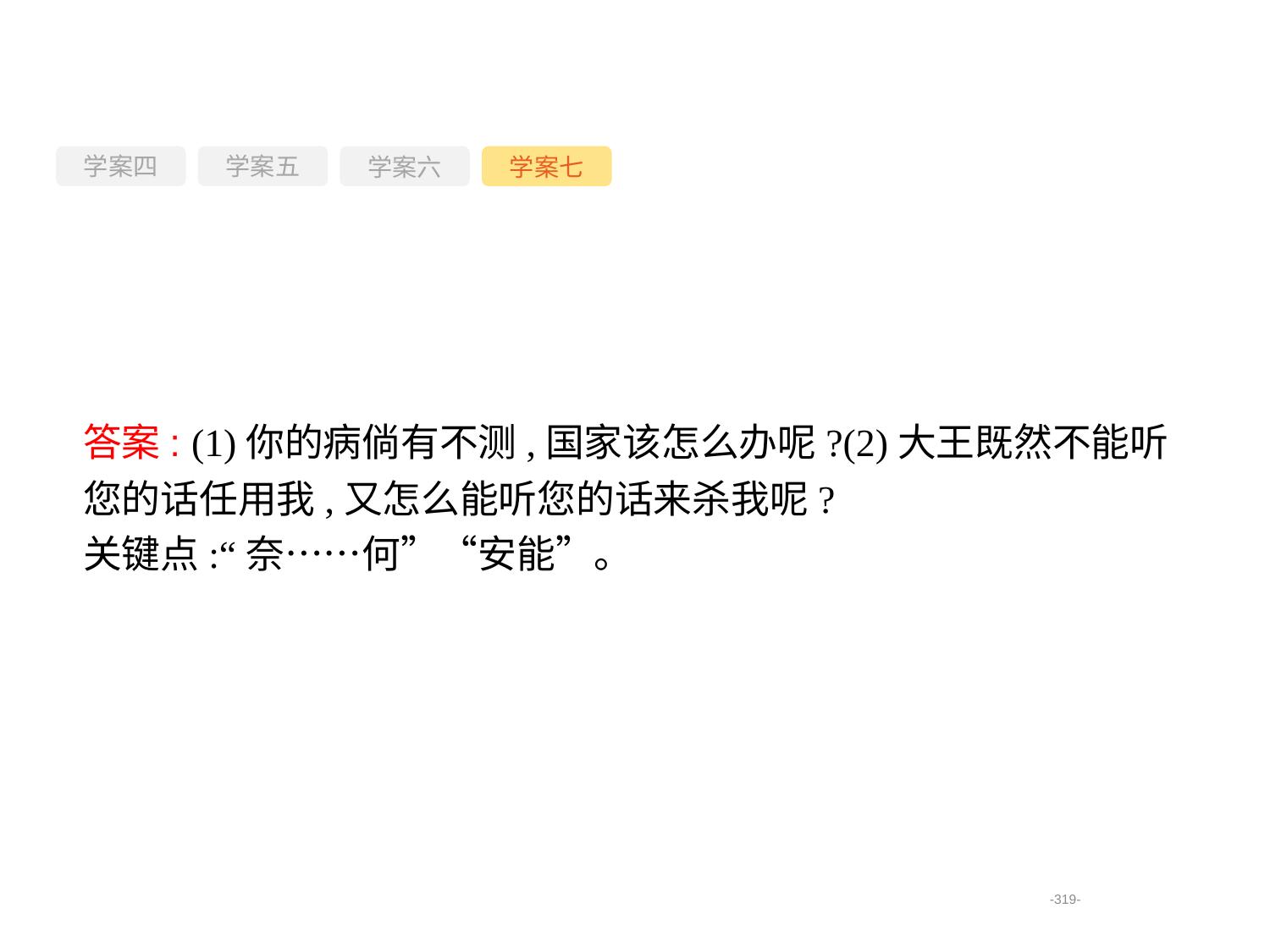

学案四
学案六
学案七
学案五
答案: (1)你的病倘有不测,国家该怎么办呢?(2)大王既然不能听您的话任用我,又怎么能听您的话来杀我呢?
关键点:“奈……何”“安能”。
-319-